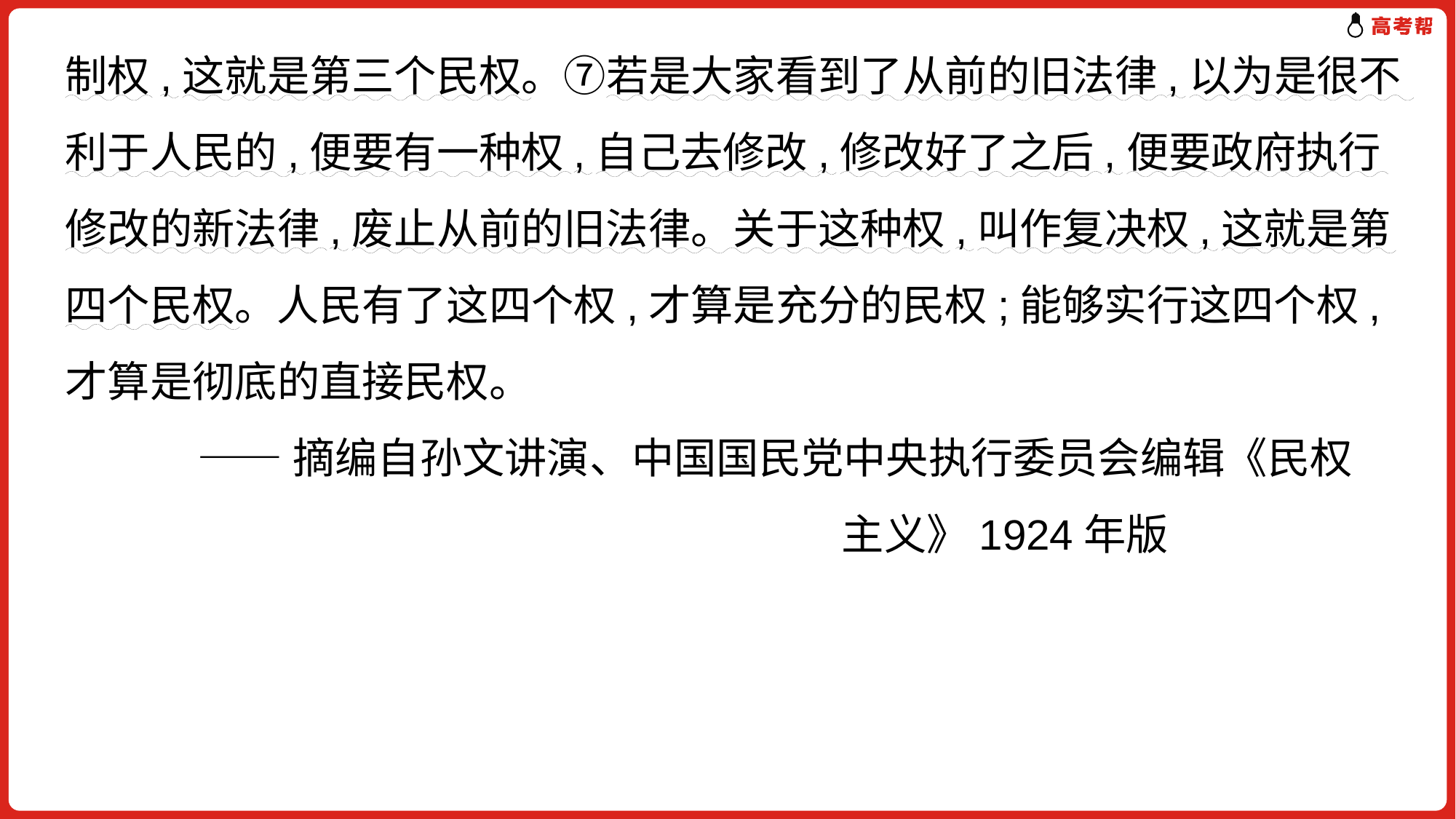

制权,这就是第三个民权。⑦若是大家看到了从前的旧法律,以为是很不利于人民的,便要有一种权,自己去修改,修改好了之后,便要政府执行修改的新法律,废止从前的旧法律。关于这种权,叫作复决权,这就是第四个民权。人民有了这四个权,才算是充分的民权;能够实行这四个权,才算是彻底的直接民权。
              ——摘编自孙文讲演、中国国民党中央执行委员会编辑《民权
                                                                                 主义》1924年版